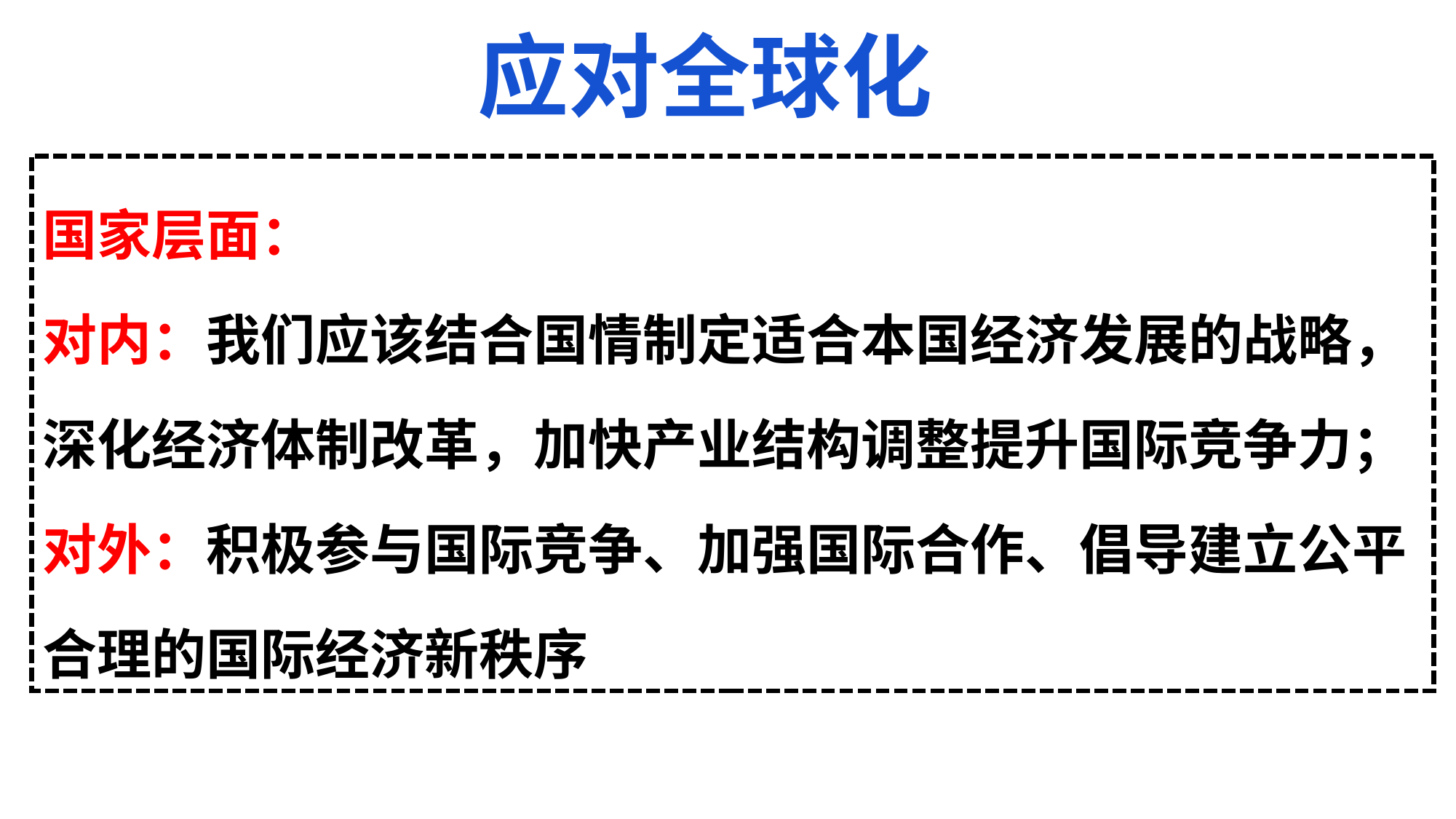

应对全球化
国家层面：
对内：我们应该结合国情制定适合本国经济发展的战略，深化经济体制改革，加快产业结构调整提升国际竞争力；对外：积极参与国际竞争、加强国际合作、倡导建立公平合理的国际经济新秩序